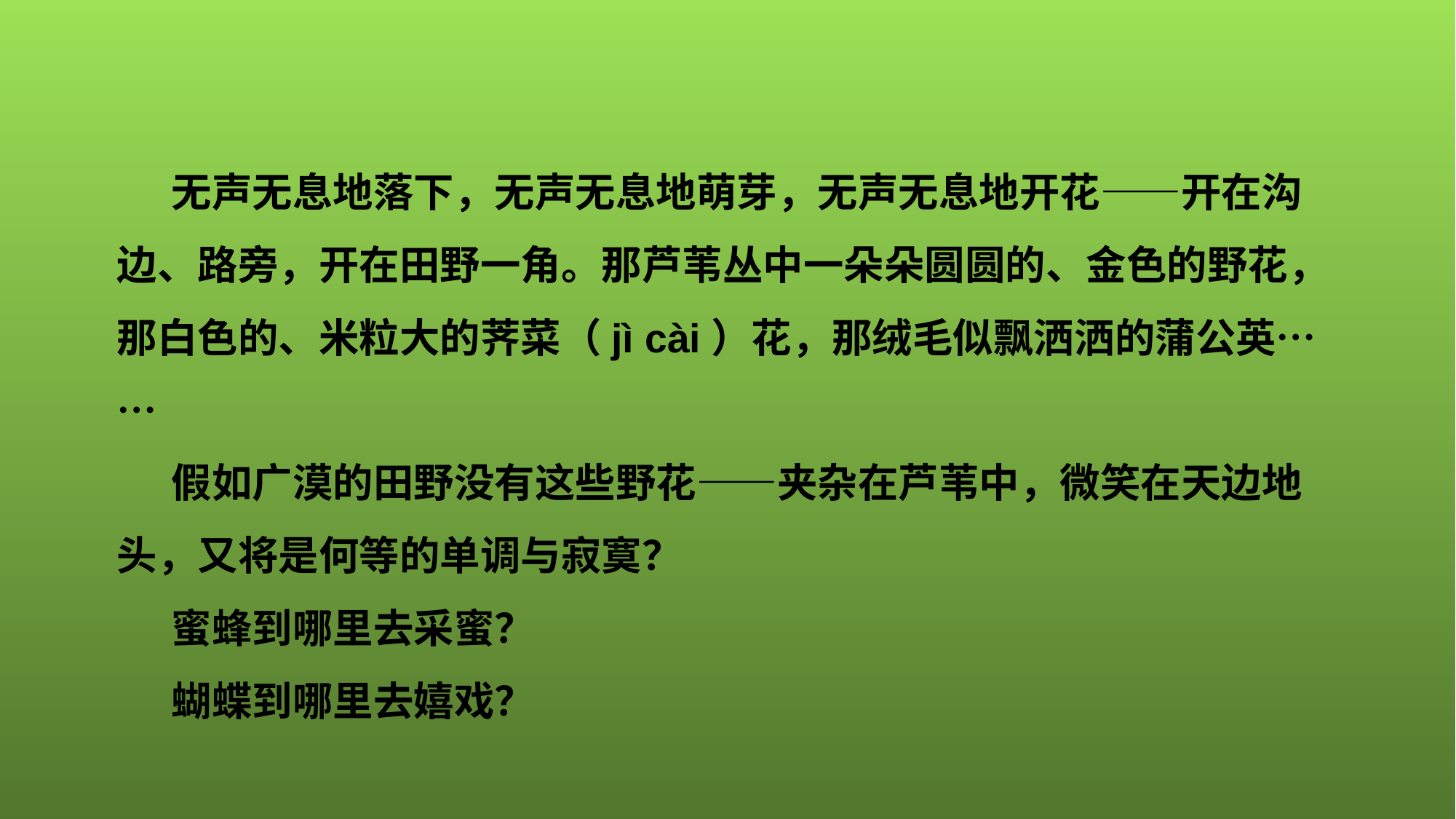

无声无息地落下，无声无息地萌芽，无声无息地开花——开在沟边、路旁，开在田野一角。那芦苇丛中一朵朵圆圆的、金色的野花，那白色的、米粒大的荠菜（jì cài）花，那绒毛似飘洒洒的蒲公英……
假如广漠的田野没有这些野花——夹杂在芦苇中，微笑在天边地头，又将是何等的单调与寂寞？
蜜蜂到哪里去采蜜？
蝴蝶到哪里去嬉戏？